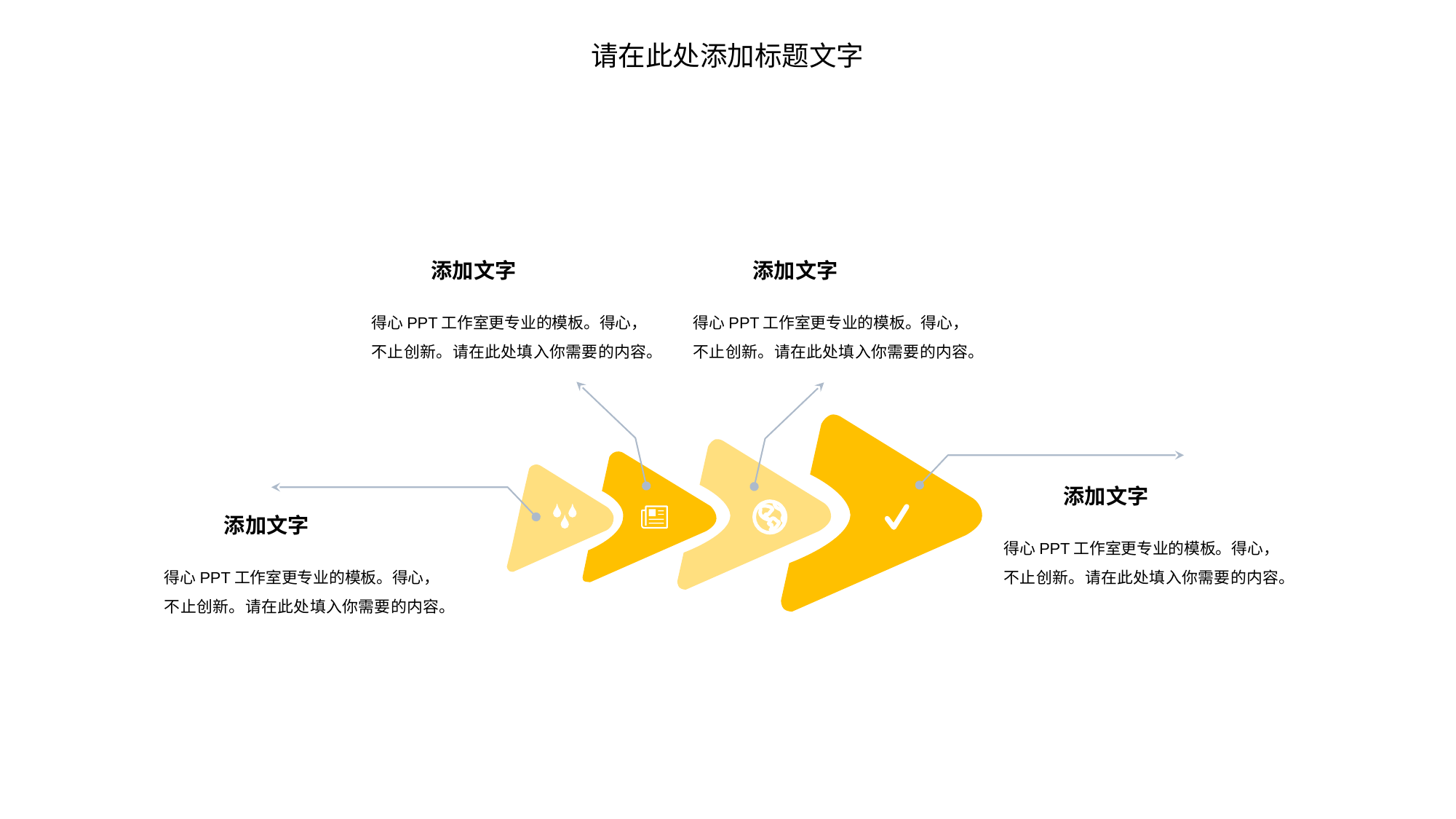

请在此处添加标题文字
添加文字
添加文字
得心PPT工作室更专业的模板。得心，不止创新。请在此处填入你需要的内容。
得心PPT工作室更专业的模板。得心，不止创新。请在此处填入你需要的内容。

添加文字
添加文字
得心PPT工作室更专业的模板。得心，不止创新。请在此处填入你需要的内容。
得心PPT工作室更专业的模板。得心，不止创新。请在此处填入你需要的内容。